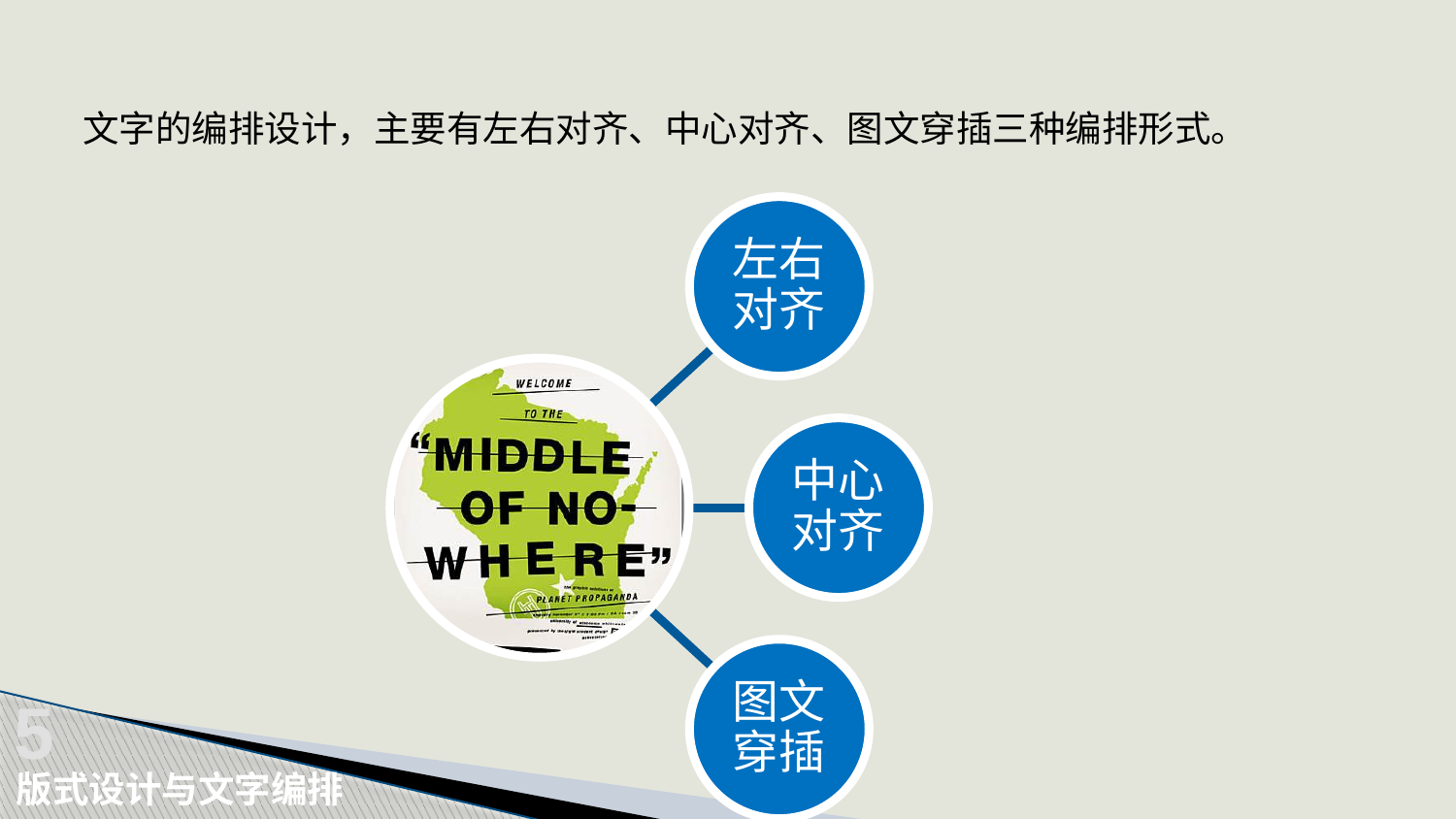

文字的编排设计，主要有左右对齐、中心对齐、图文穿插三种编排形式。
左右对齐
中心对齐
图文穿插
5
 版式设计与文字编排